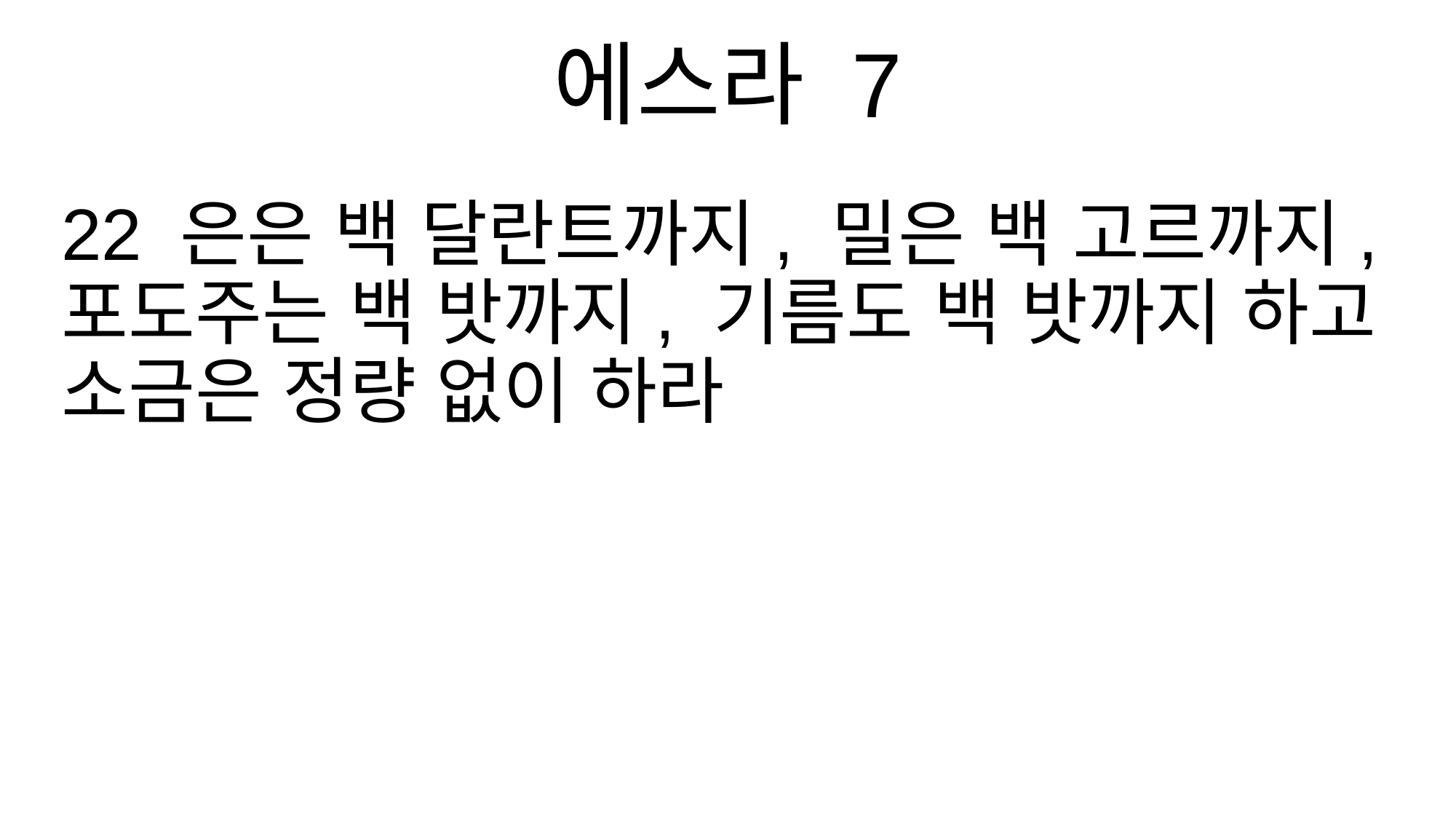

에스라 7
22 은은 백 달란트까지, 밀은 백 고르까지, 포도주는 백 밧까지, 기름도 백 밧까지 하고 소금은 정량 없이 하라